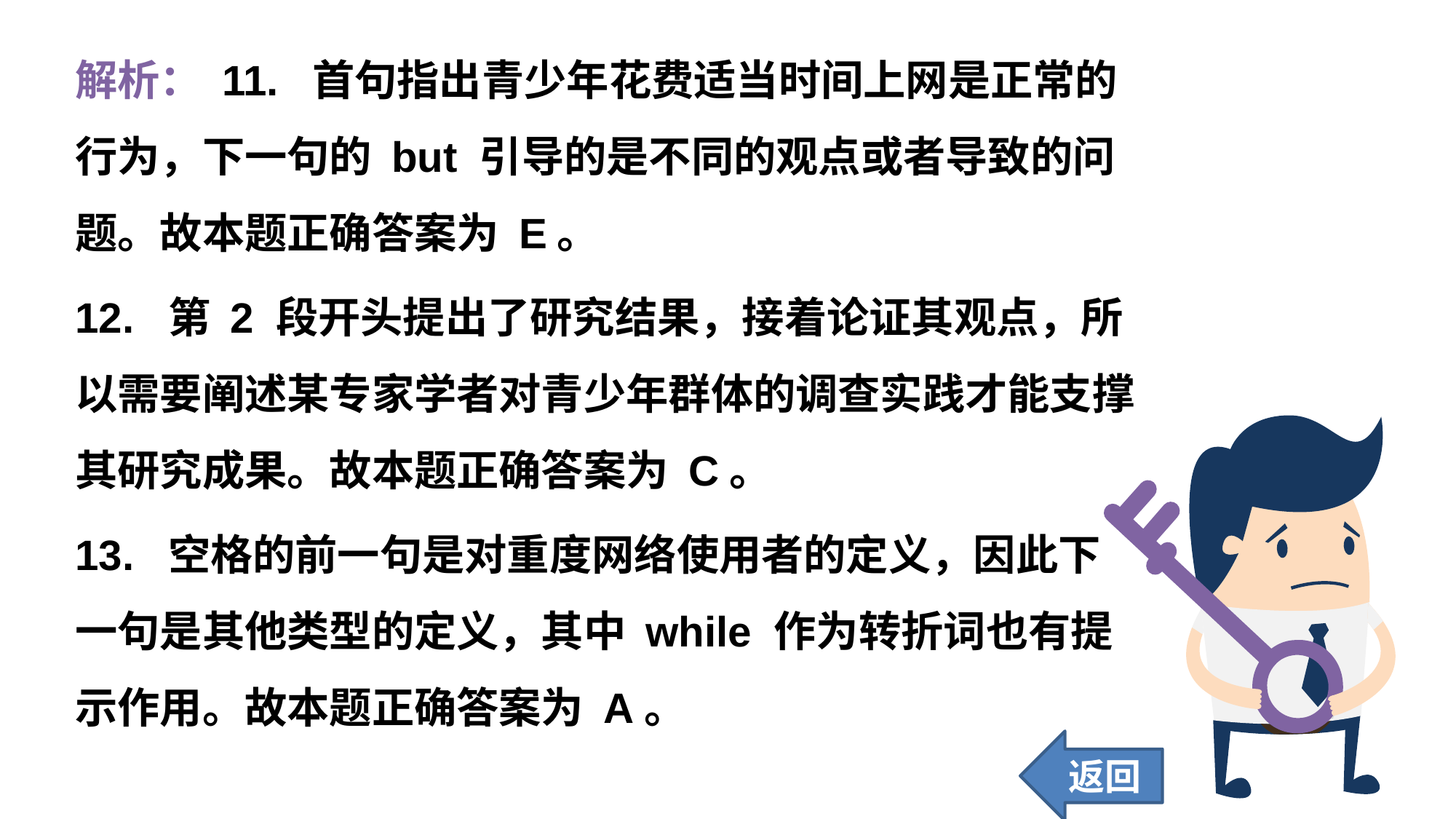

解析： 11.  首句指出青少年花费适当时间上网是正常的行为，下一句的 but 引导的是不同的观点或者导致的问题。故本题正确答案为 E。
12.  第 2 段开头提出了研究结果，接着论证其观点，所以需要阐述某专家学者对青少年群体的调查实践才能支撑其研究成果。故本题正确答案为 C。
13.  空格的前一句是对重度网络使用者的定义，因此下一句是其他类型的定义，其中 while 作为转折词也有提示作用。故本题正确答案为 A。

返回
306